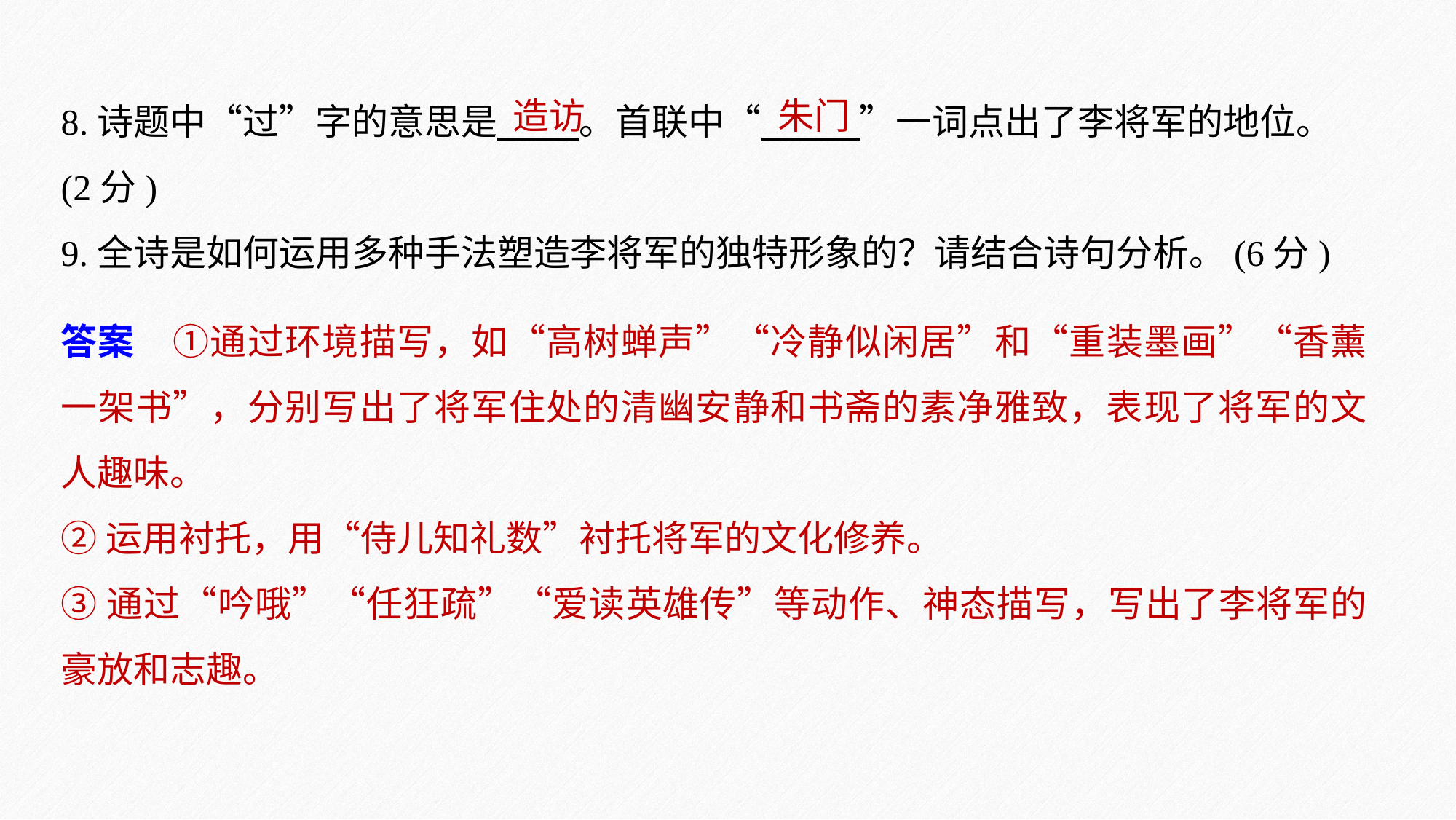

造访　                   朱门
8.诗题中“过”字的意思是          。首联中“            ”一词点出了李将军的地位。
(2分)
9.全诗是如何运用多种手法塑造李将军的独特形象的？请结合诗句分析。(6分)
答案　①通过环境描写，如“高树蝉声”“冷静似闲居”和“重装墨画”“香薰一架书”，分别写出了将军住处的清幽安静和书斋的素净雅致，表现了将军的文人趣味。
②运用衬托，用“侍儿知礼数”衬托将军的文化修养。
③通过“吟哦”“任狂疏”“爱读英雄传”等动作、神态描写，写出了李将军的豪放和志趣。